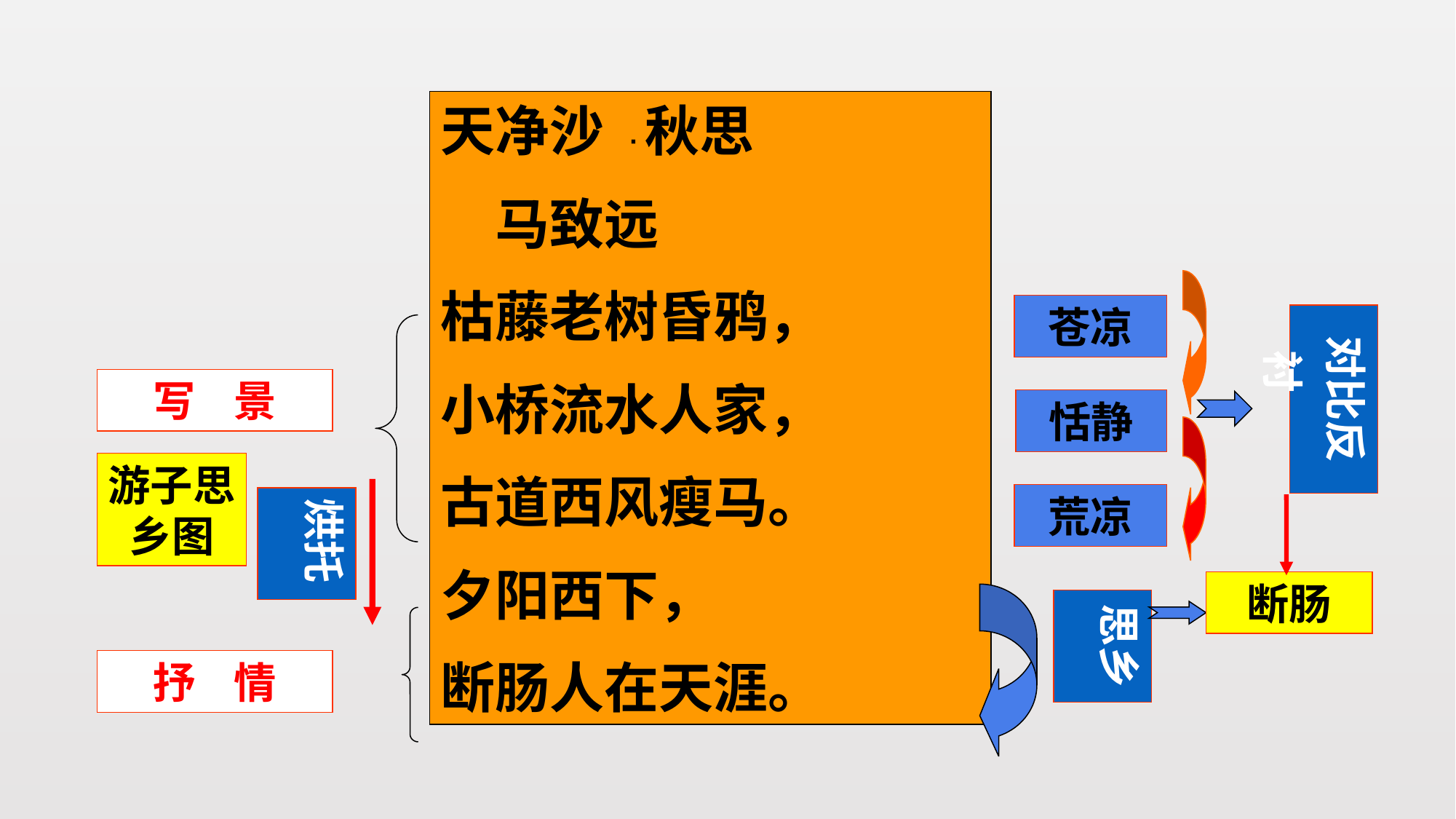

天净沙 ·秋思
　马致远
枯藤老树昏鸦，
小桥流水人家，
古道西风瘦马。
夕阳西下，
断肠人在天涯。

对比反衬

断肠

苍凉
恬静
荒凉

思乡

写    景

抒    情
游子思乡图

烘托